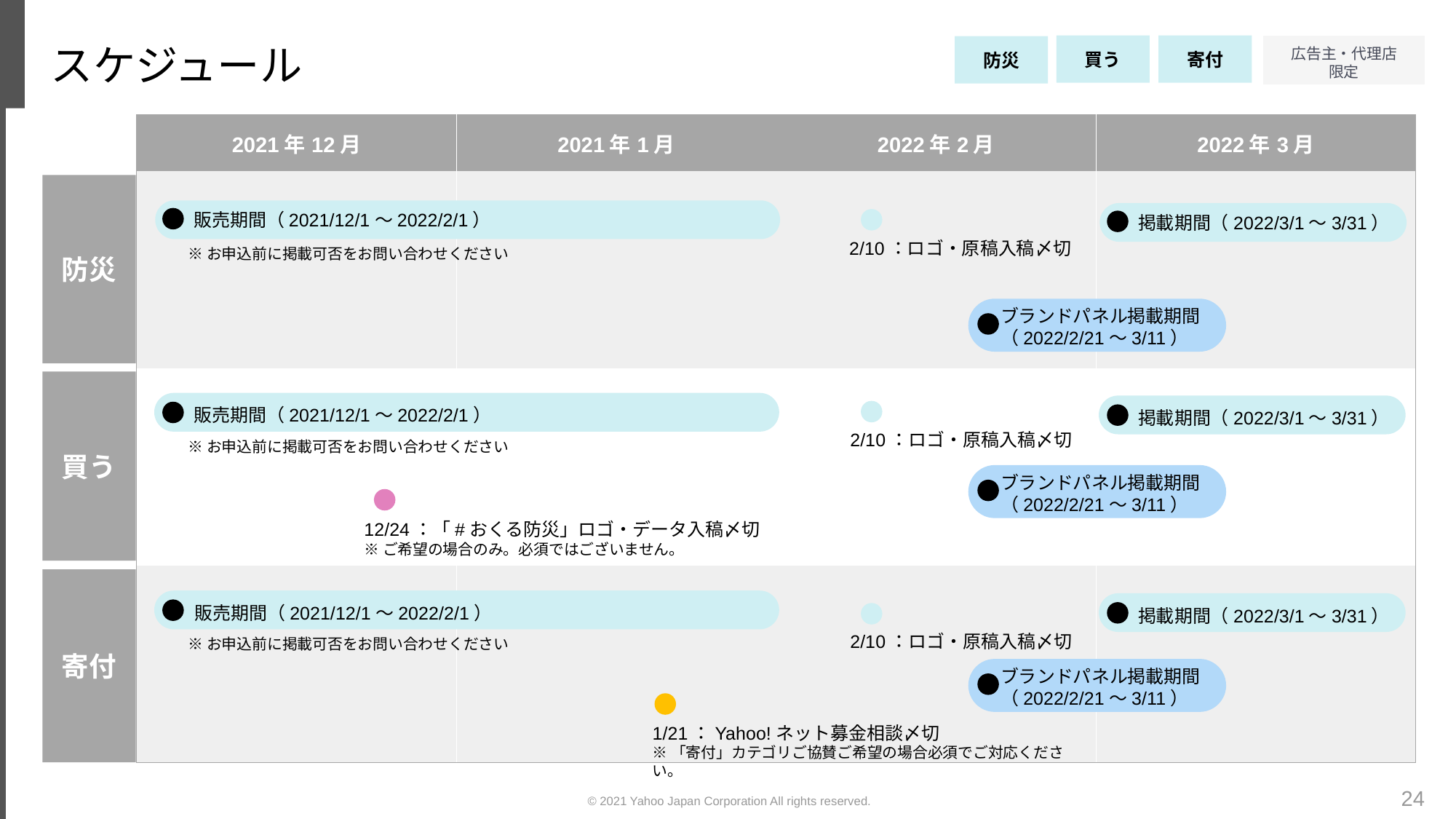

スケジュール
買う
寄付
防災
| 2021年12月 | 2021年1月 | 2022年2月 | 2022年3月 |
| --- | --- | --- | --- |
|  |  |  |  |
|  |  |  |  |
|  |  |  |  |
防災

販売期間（2021/12/1～2022/2/1）
掲載期間（2022/3/1～3/31）

2/10：ロゴ・原稿入稿〆切
※お申込前に掲載可否をお問い合わせください

ブランドパネル掲載期間
（2022/2/21～3/11）

買う

販売期間（2021/12/1～2022/2/1）

掲載期間（2022/3/1～3/31）

2/10：ロゴ・原稿入稿〆切
※お申込前に掲載可否をお問い合わせください

ブランドパネル掲載期間
（2022/2/21～3/11）

12/24：「#おくる防災」ロゴ・データ入稿〆切
※ご希望の場合のみ。必須ではございません。
寄付

販売期間（2021/12/1～2022/2/1）
掲載期間（2022/3/1～3/31）

2/10：ロゴ・原稿入稿〆切
※お申込前に掲載可否をお問い合わせください

ブランドパネル掲載期間
（2022/2/21～3/11）

1/21：Yahoo!ネット募金相談〆切
※「寄付」カテゴリご協賛ご希望の場合必須でご対応ください。
24